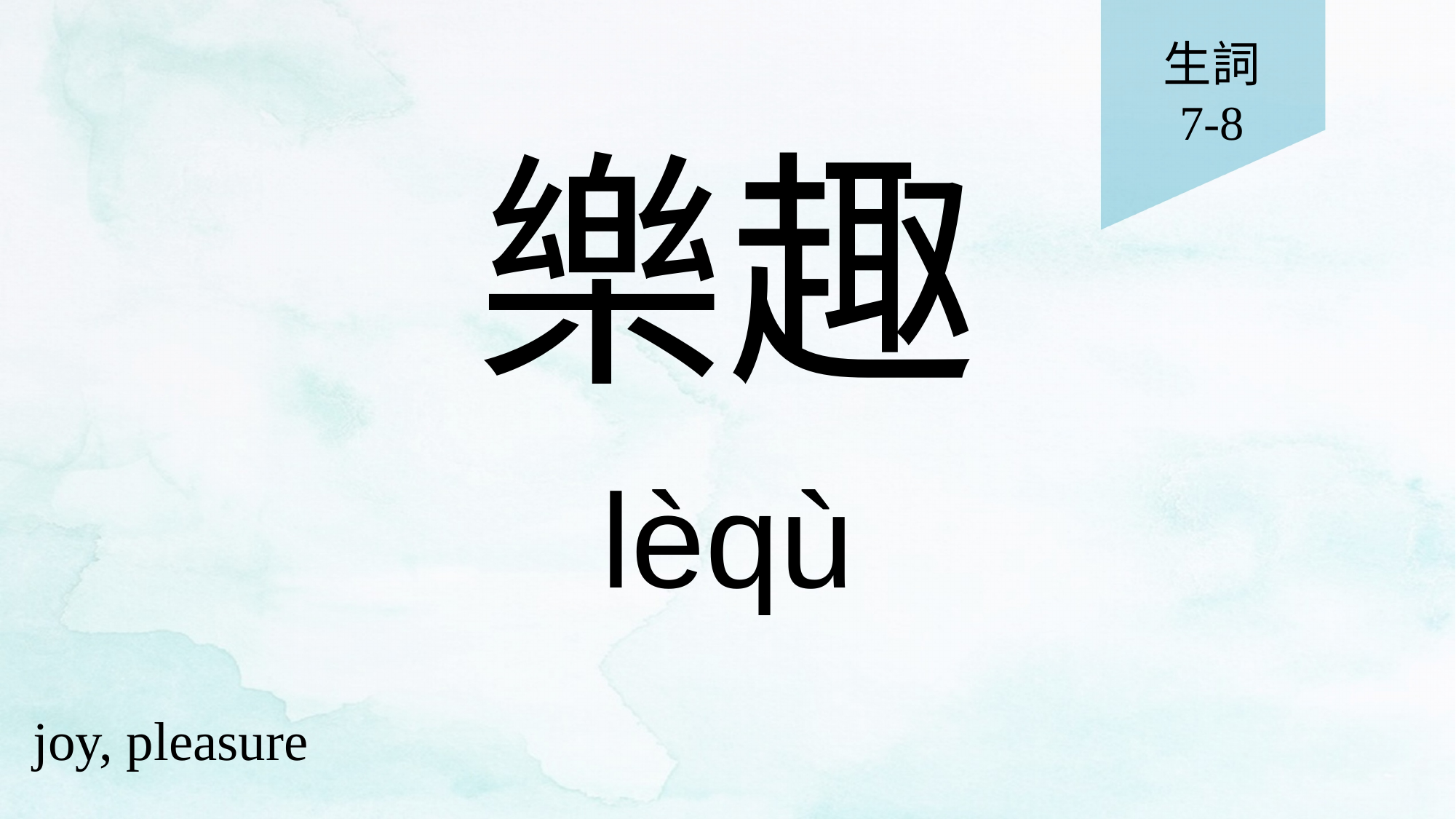

生詞
7-8
# 樂趣
lèqù
joy, pleasure